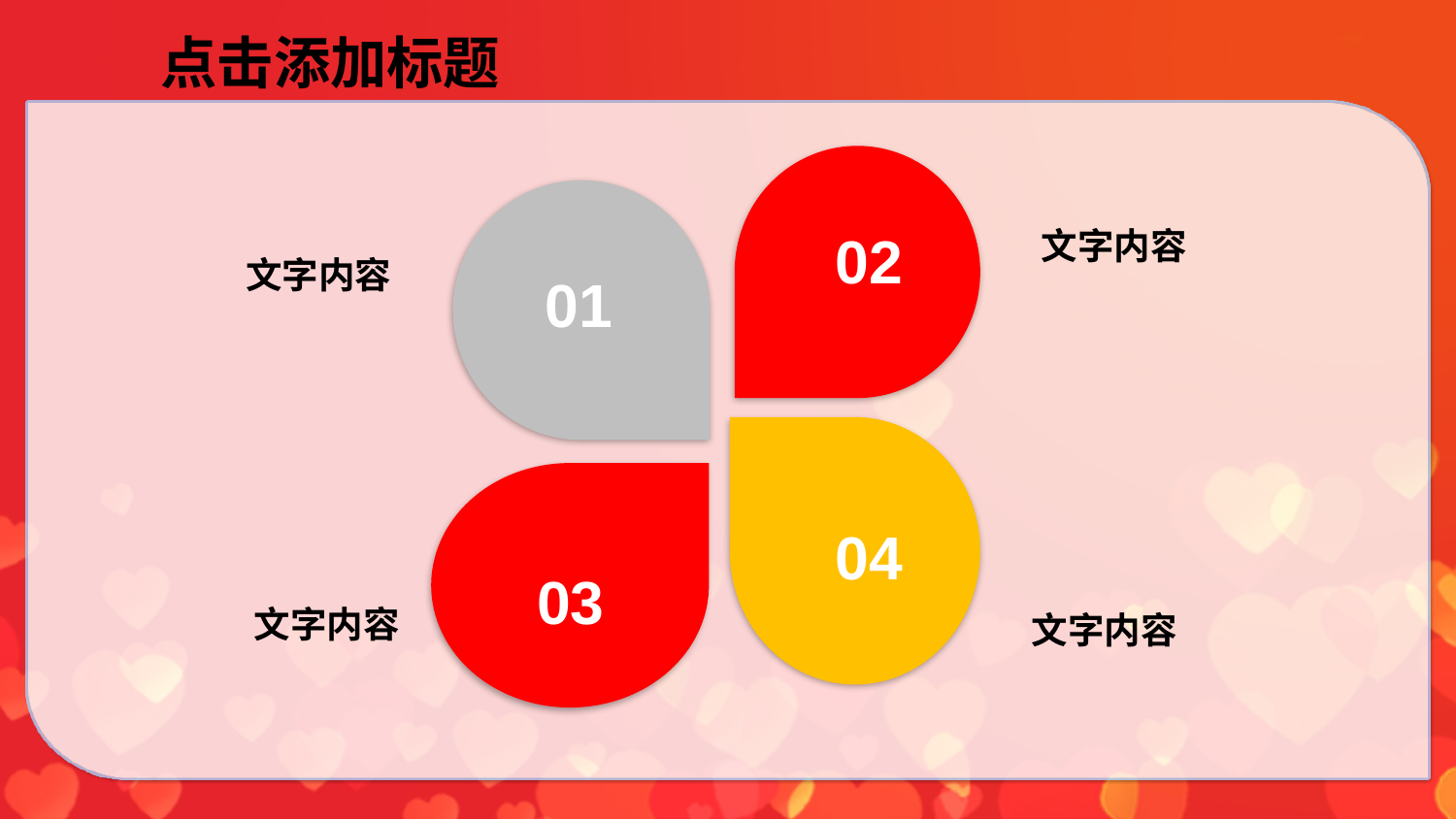

点击添加标题

02
文字内容
文字内容
01

04
03
文字内容
文字内容